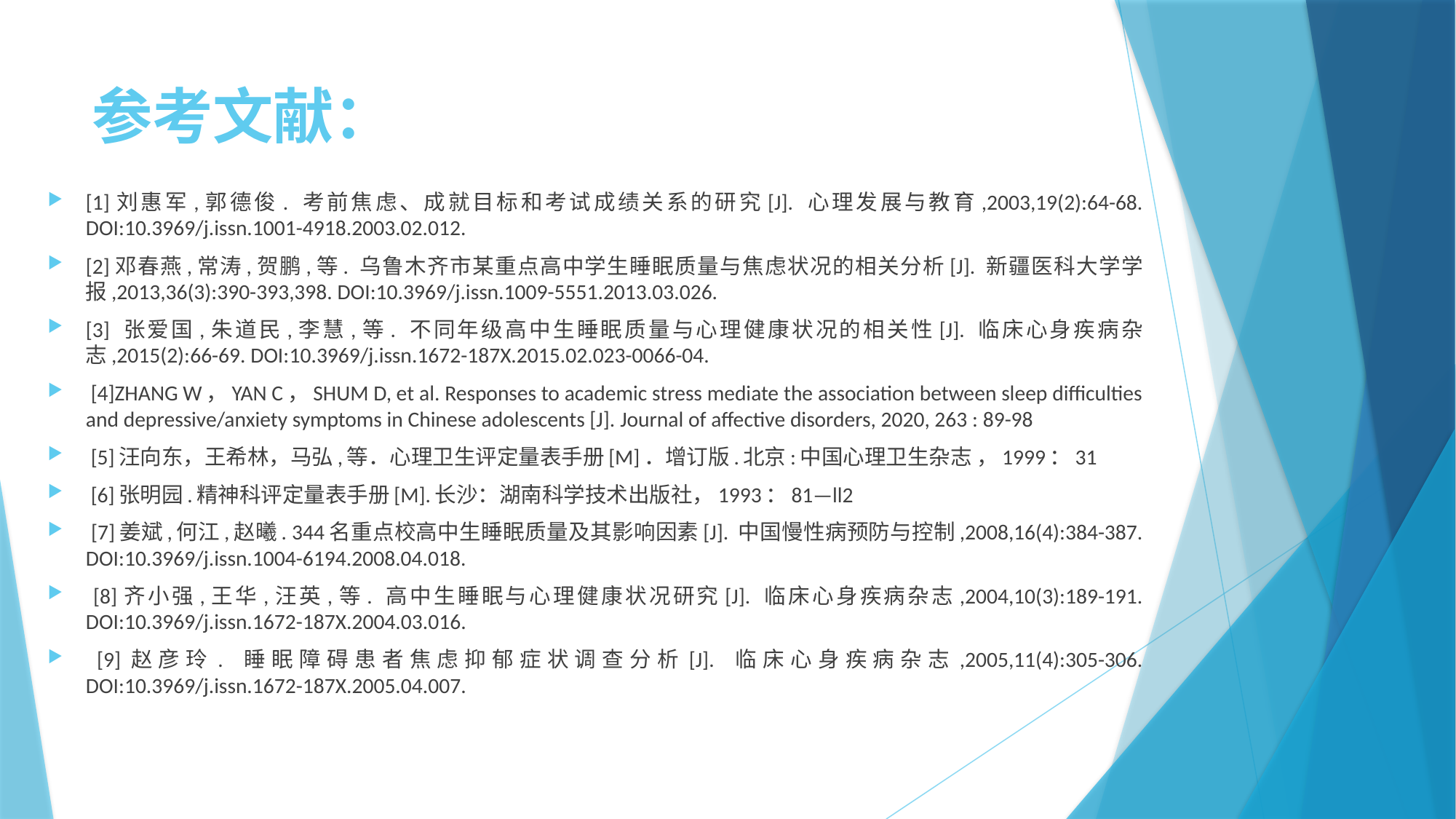

# 参考文献：
[1]刘惠军,郭德俊. 考前焦虑、成就目标和考试成绩关系的研究[J]. 心理发展与教育,2003,19(2):64-68. DOI:10.3969/j.issn.1001-4918.2003.02.012.
[2]邓春燕,常涛,贺鹏,等. 乌鲁木齐市某重点高中学生睡眠质量与焦虑状况的相关分析[J]. 新疆医科大学学报,2013,36(3):390-393,398. DOI:10.3969/j.issn.1009-5551.2013.03.026.
[3] 张爱国,朱道民,李慧,等. 不同年级高中生睡眠质量与心理健康状况的相关性[J]. 临床心身疾病杂志,2015(2):66-69. DOI:10.3969/j.issn.1672-187X.2015.02.023-0066-04.
 [4]ZHANG W，YAN C，SHUM D, et al. Responses to academic stress mediate the association between sleep difficulties and depressive/anxiety symptoms in Chinese adolescents [J]. Journal of affective disorders, 2020, 263 : 89-98
 [5]汪向东，王希林，马弘,等．心理卫生评定量表手册[M]．增订版.北京:中国心理卫生杂志 ，1999：31
 [6]张明园.精神科评定量表手册[M].长沙：湖南科学技术出版社，1993：81—ll2
 [7]姜斌,何江,赵曦. 344名重点校高中生睡眠质量及其影响因素[J]. 中国慢性病预防与控制,2008,16(4):384-387. DOI:10.3969/j.issn.1004-6194.2008.04.018.
 [8]齐小强,王华,汪英,等. 高中生睡眠与心理健康状况研究[J]. 临床心身疾病杂志,2004,10(3):189-191. DOI:10.3969/j.issn.1672-187X.2004.03.016.
 [9]赵彦玲. 睡眠障碍患者焦虑抑郁症状调查分析[J]. 临床心身疾病杂志,2005,11(4):305-306. DOI:10.3969/j.issn.1672-187X.2005.04.007.